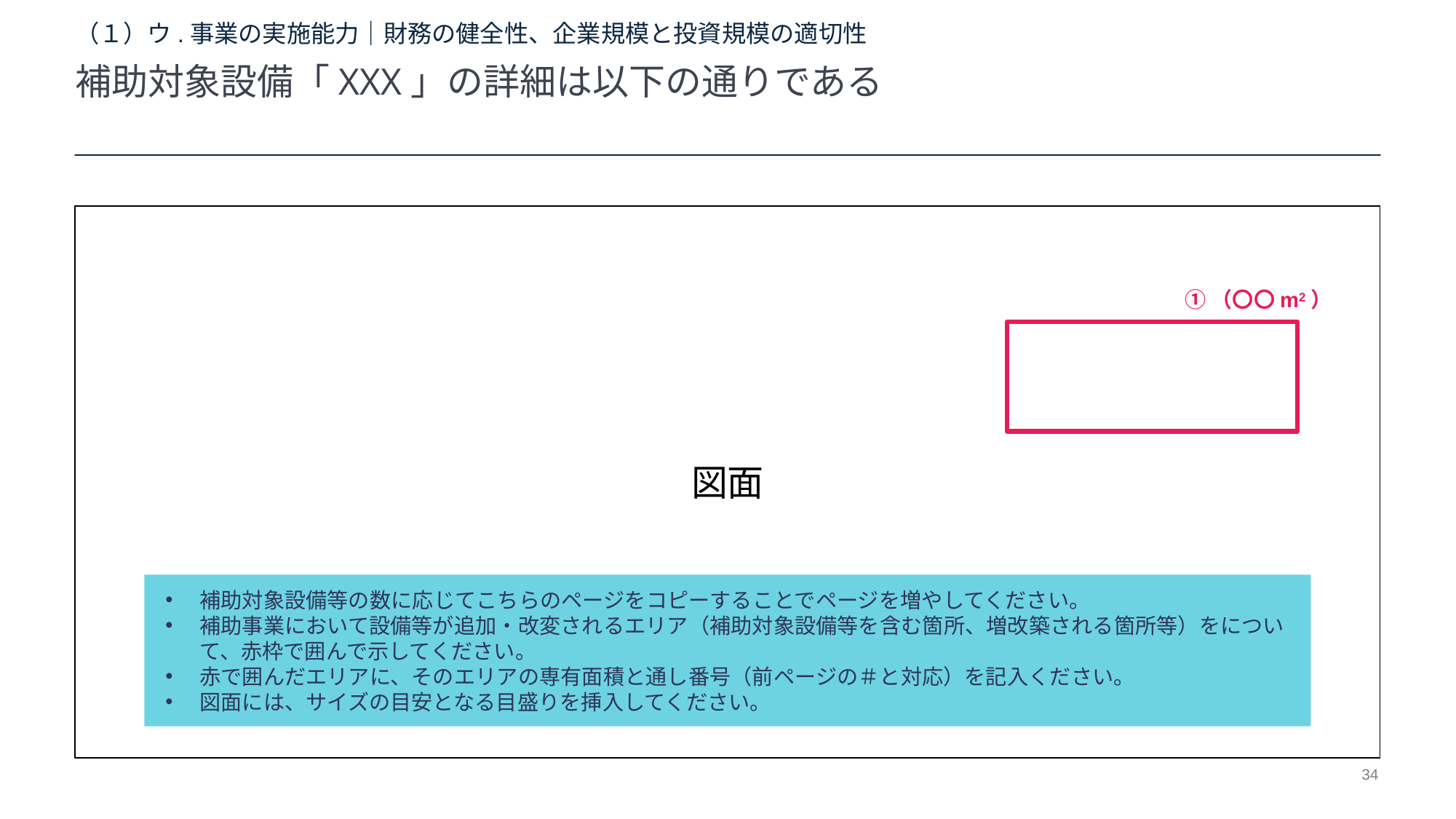

（１）ウ.事業の実施能力｜財務の健全性、企業規模と投資規模の適切性
補助対象設備「XXX」の詳細は以下の通りである
図面
①（〇〇m2）

補助対象設備等の数に応じてこちらのページをコピーすることでページを増やしてください。
補助事業において設備等が追加・改変されるエリア（補助対象設備等を含む箇所、増改築される箇所等）をについて、赤枠で囲んで示してください。
赤で囲んだエリアに、そのエリアの専有面積と通し番号（前ページの＃と対応）を記入ください。
図面には、サイズの目安となる目盛りを挿入してください。